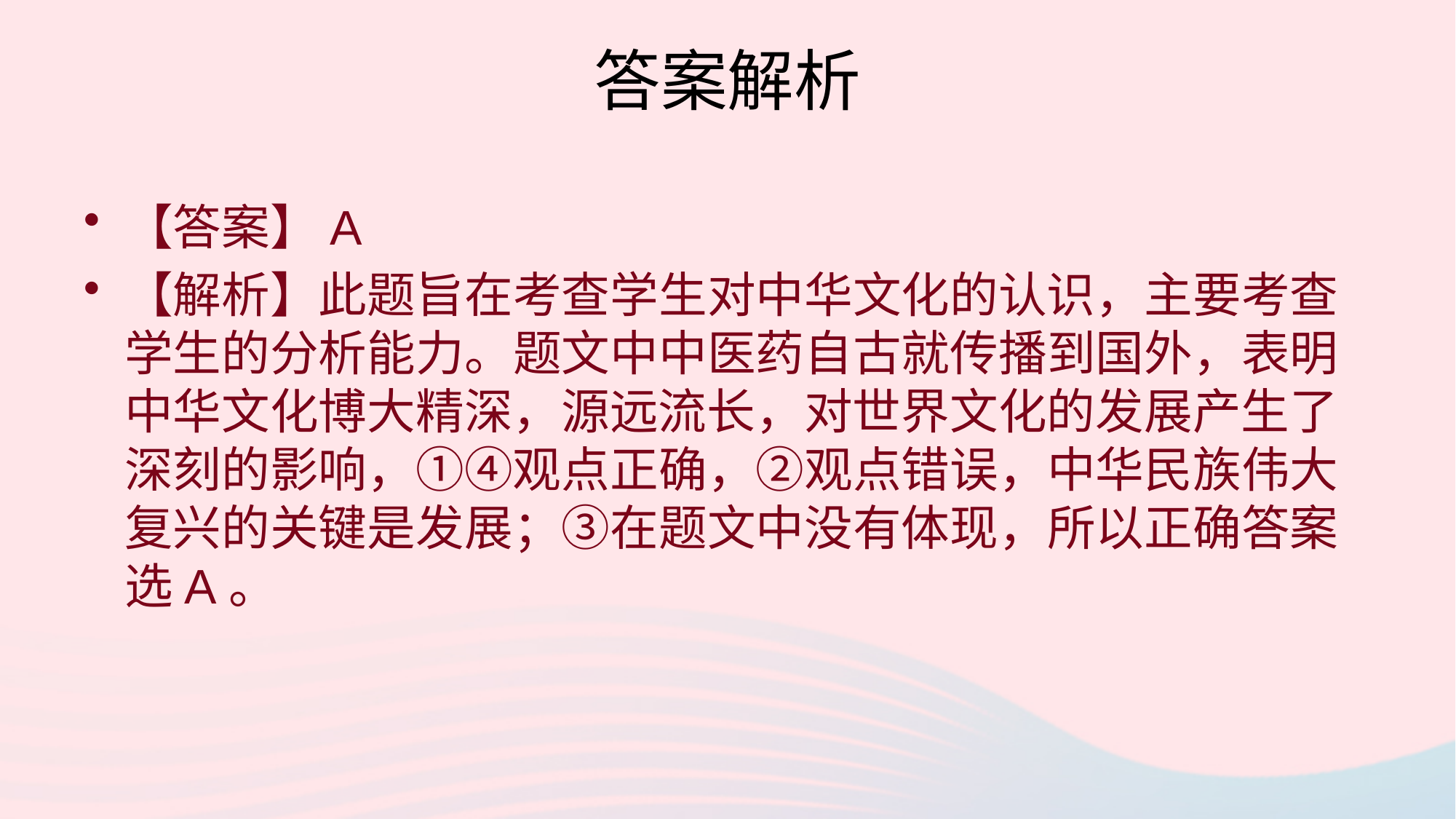

# 答案解析
【答案】A
【解析】此题旨在考查学生对中华文化的认识，主要考查学生的分析能力。题文中中医药自古就传播到国外，表明中华文化博大精深，源远流长，对世界文化的发展产生了深刻的影响，①④观点正确，②观点错误，中华民族伟大复兴的关键是发展；③在题文中没有体现，所以正确答案选A。